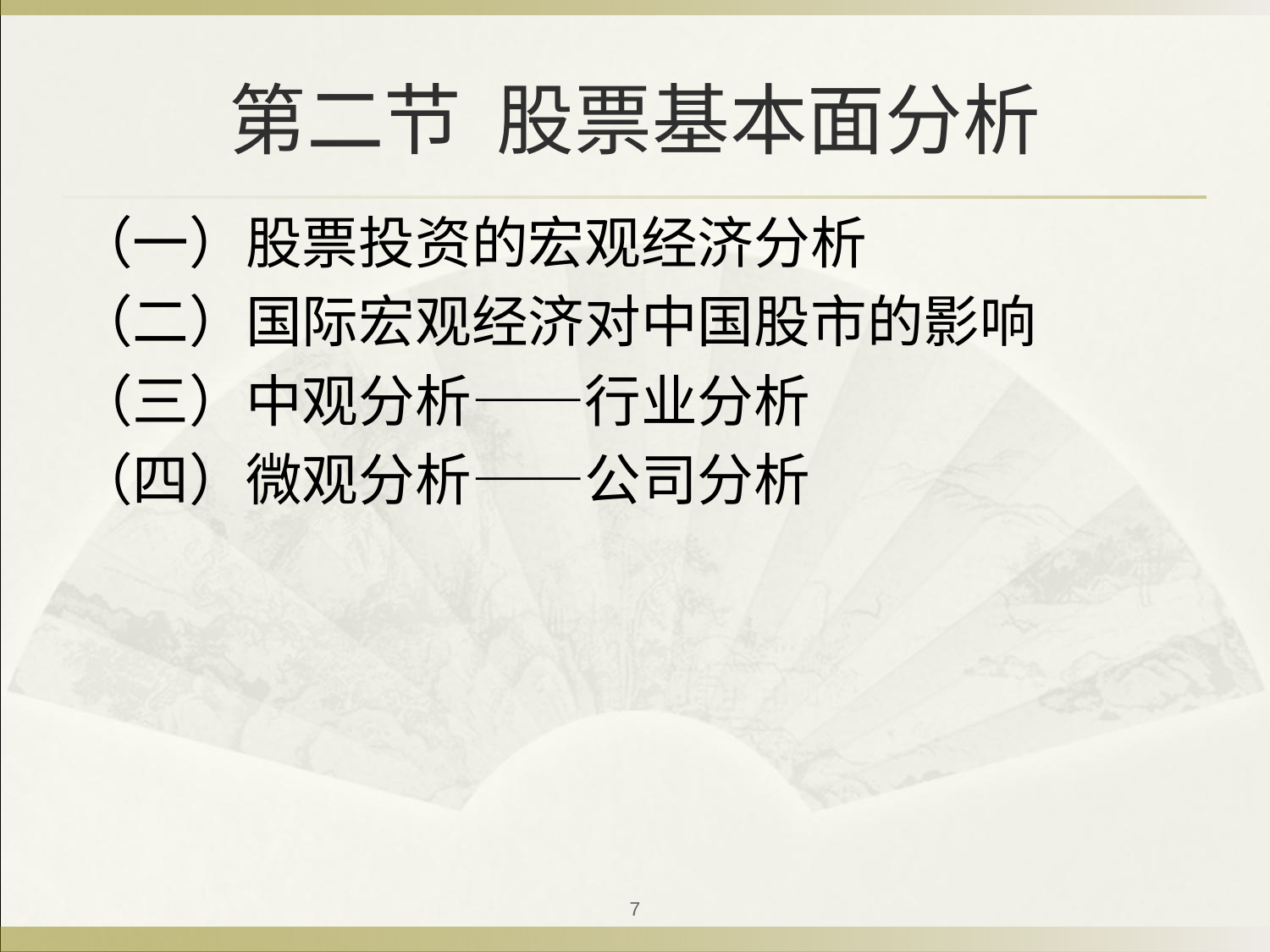

# 第二节  股票基本面分析
（一）股票投资的宏观经济分析
（二）国际宏观经济对中国股市的影响
（三）中观分析——行业分析
（四）微观分析——公司分析

7